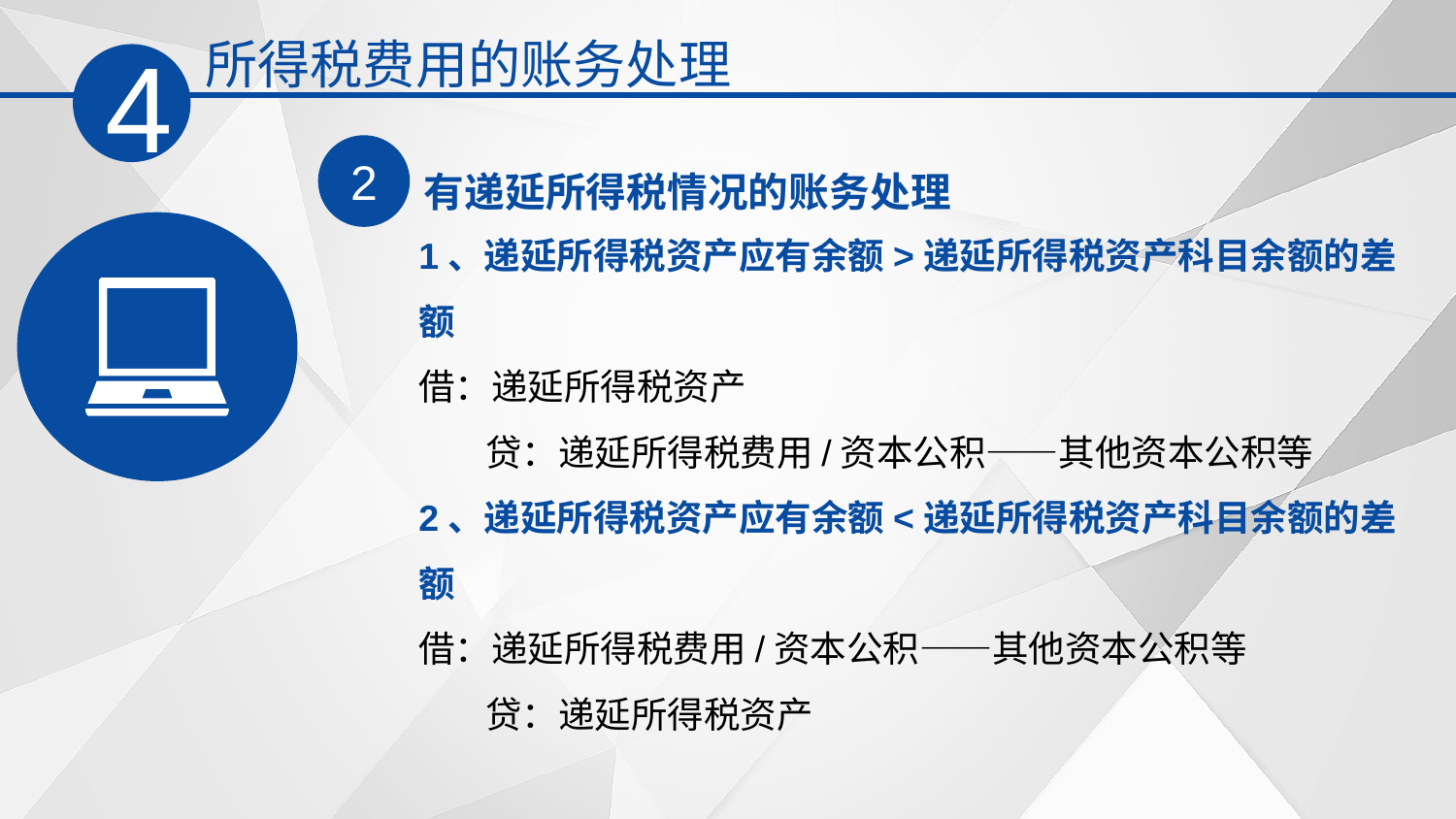

所得税费用的账务处理
4

2
有递延所得税情况的账务处理
1、递延所得税资产应有余额>递延所得税资产科目余额的差额
借：递延所得税资产
‌       贷：递延所得税费用/资本公积——其他资本公积等
2、递延所得税资产应有余额<递延所得税资产科目余额的差额
借：递延所得税费用/资本公积——其他资本公积等
‌       贷：递延所得税资产